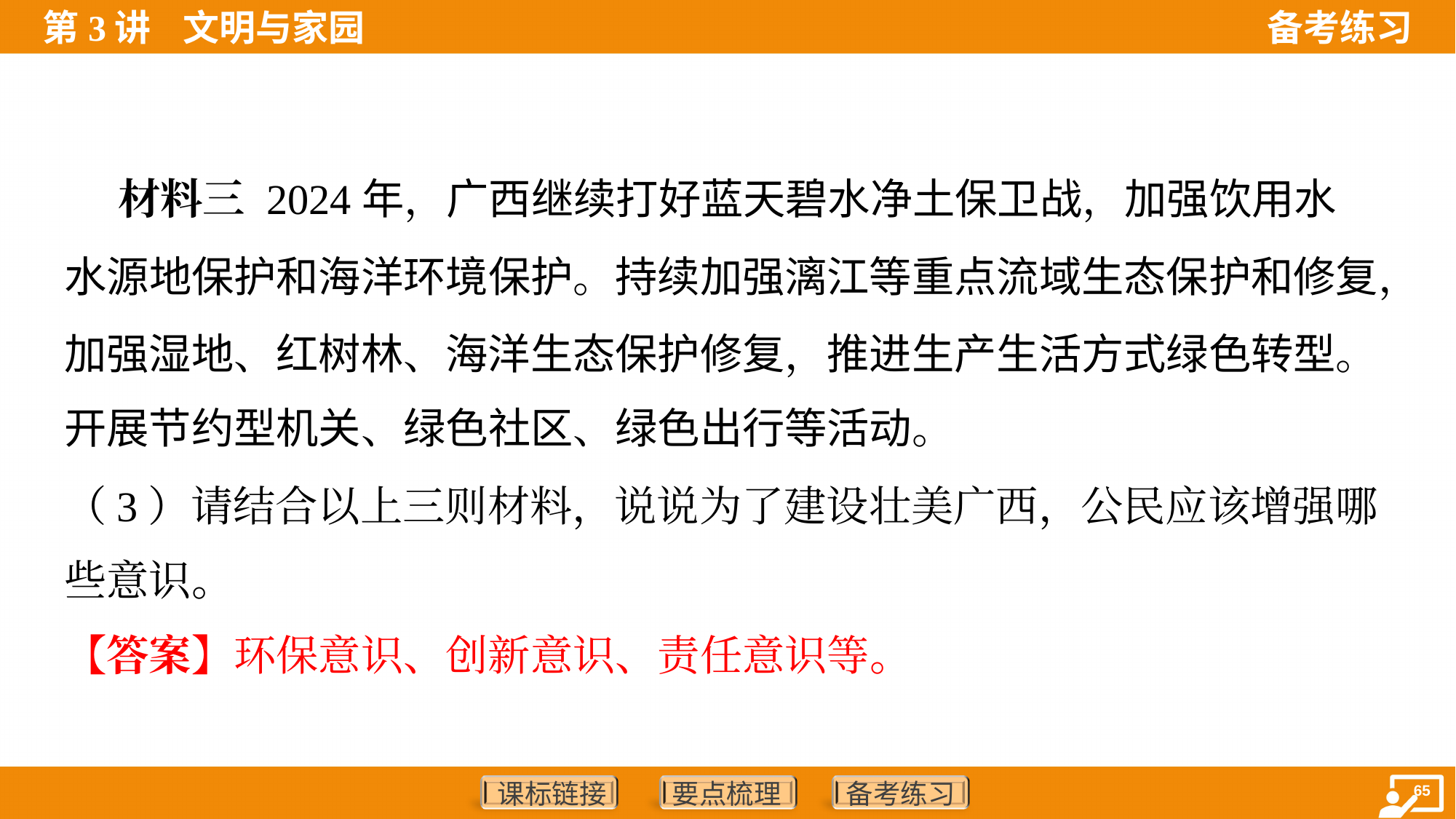

材料三 2024年，广西继续打好蓝天碧水净土保卫战，加强饮用水
水源地保护和海洋环境保护。持续加强漓江等重点流域生态保护和修复，
加强湿地、红树林、海洋生态保护修复，推进生产生活方式绿色转型。
开展节约型机关、绿色社区、绿色出行等活动。
（3）请结合以上三则材料，说说为了建设壮美广西，公民应该增强哪
些意识。
【答案】环保意识、创新意识、责任意识等。